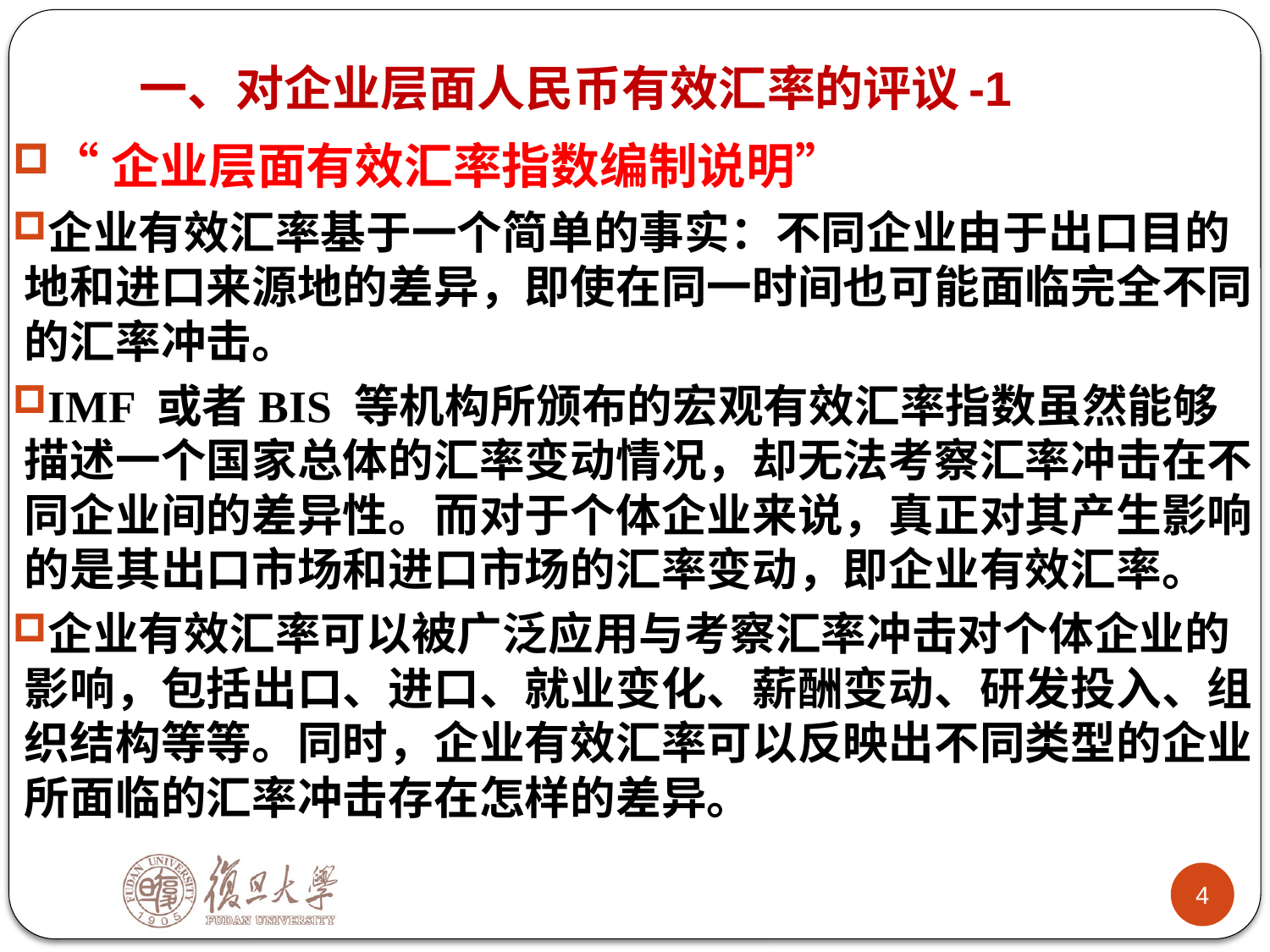

# 一、对企业层面人民币有效汇率的评议-1
“企业层面有效汇率指数编制说明”
企业有效汇率基于一个简单的事实：不同企业由于出口目的地和进口来源地的差异，即使在同一时间也可能面临完全不同的汇率冲击。
IMF 或者BIS 等机构所颁布的宏观有效汇率指数虽然能够描述一个国家总体的汇率变动情况，却无法考察汇率冲击在不同企业间的差异性。而对于个体企业来说，真正对其产生影响的是其出口市场和进口市场的汇率变动，即企业有效汇率。
企业有效汇率可以被广泛应用与考察汇率冲击对个体企业的影响，包括出口、进口、就业变化、薪酬变动、研发投入、组织结构等等。同时，企业有效汇率可以反映出不同类型的企业所面临的汇率冲击存在怎样的差异。

1
4